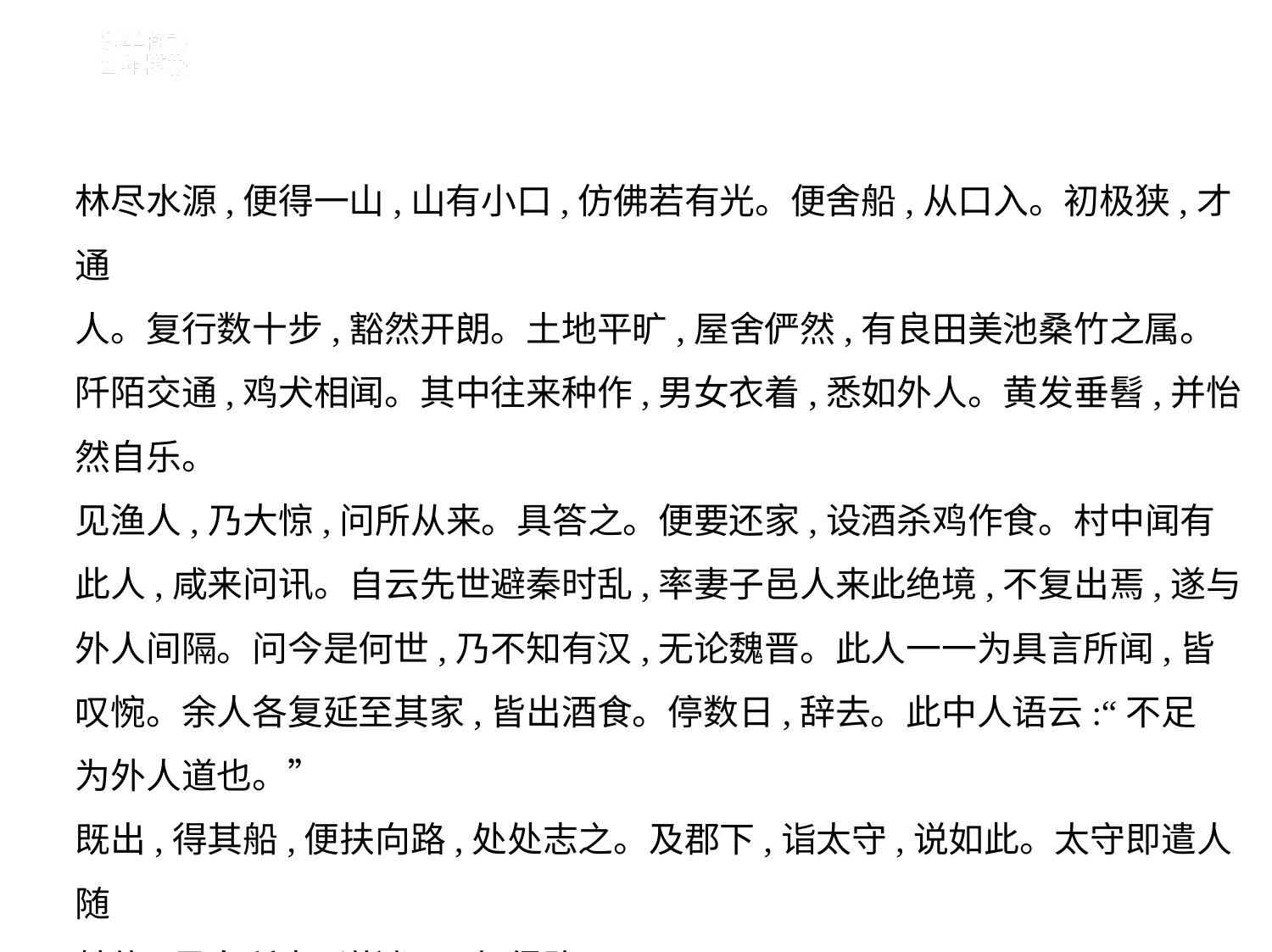

林尽水源,便得一山,山有小口,仿佛若有光。便舍船,从口入。初极狭,才通
人。复行数十步,豁然开朗。土地平旷,屋舍俨然,有良田美池桑竹之属。
阡陌交通,鸡犬相闻。其中往来种作,男女衣着,悉如外人。黄发垂髫,并怡
然自乐。
见渔人,乃大惊,问所从来。具答之。便要还家,设酒杀鸡作食。村中闻有
此人,咸来问讯。自云先世避秦时乱,率妻子邑人来此绝境,不复出焉,遂与
外人间隔。问今是何世,乃不知有汉,无论魏晋。此人一一为具言所闻,皆
叹惋。余人各复延至其家,皆出酒食。停数日,辞去。此中人语云:“不足
为外人道也。”
既出,得其船,便扶向路,处处志之。及郡下,诣太守,说如此。太守即遣人随
其往,寻向所志,遂迷,不复得路。